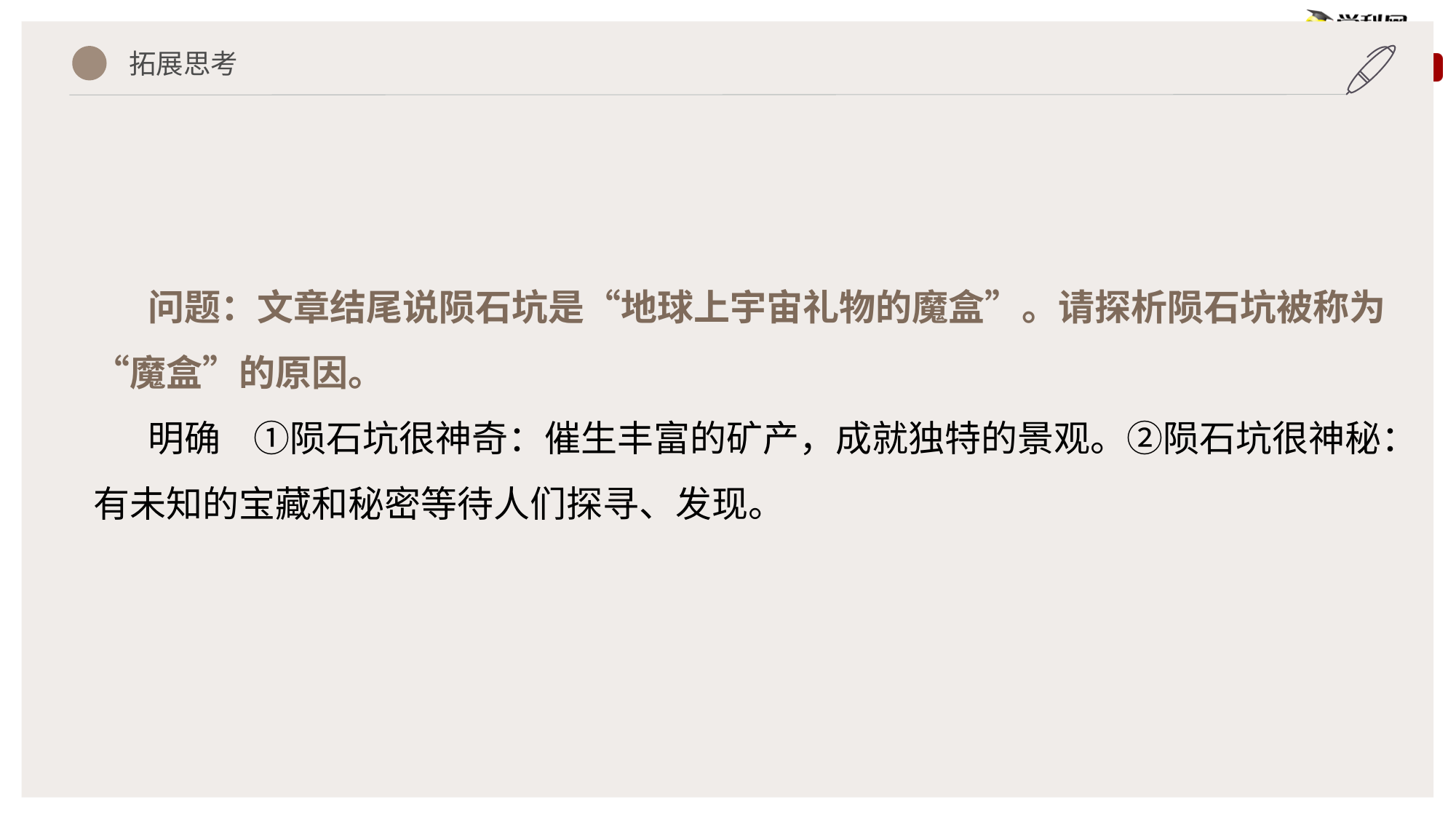

拓展思考

问题：文章结尾说陨石坑是“地球上宇宙礼物的魔盒”。请探析陨石坑被称为“魔盒”的原因。
明确    ①陨石坑很神奇：催生丰富的矿产，成就独特的景观。②陨石坑很神秘：有未知的宝藏和秘密等待人们探寻、发现。